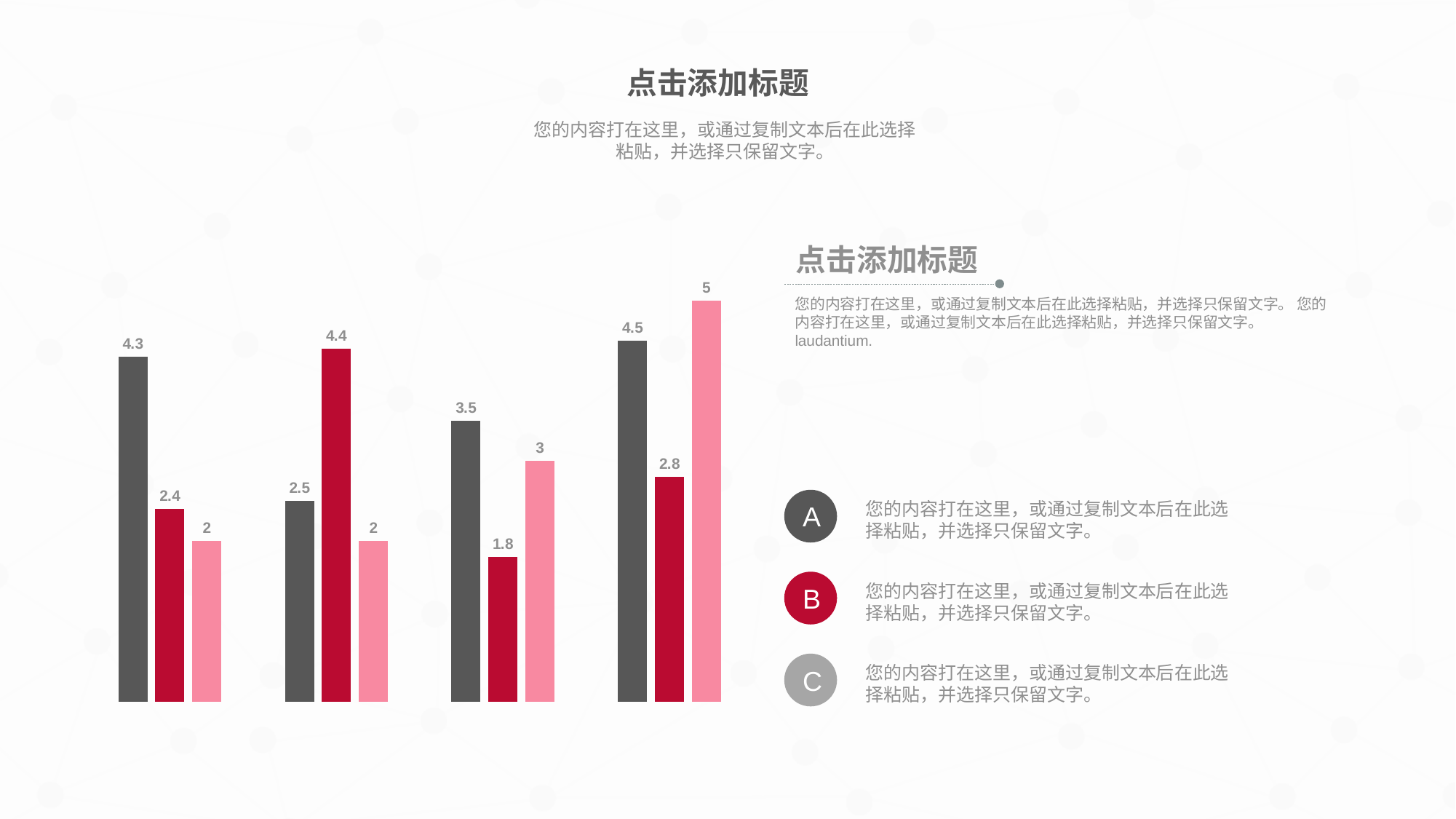

### Chart

| Category | Series 1 | Series 2 | Series 3 |
|---|---|---|---|
| Category 1 | 4.3 | 2.4 | 2.0 |
| Category 2 | 2.5 | 4.4 | 2.0 |
| Category 3 | 3.5 | 1.8 | 3.0 |
| Category 4 | 4.5 | 2.8 | 5.0 |
点击添加标题
您的内容打在这里，或通过复制文本后在此选择粘贴，并选择只保留文字。 您的内容打在这里，或通过复制文本后在此选择粘贴，并选择只保留文字。 laudantium.
A
您的内容打在这里，或通过复制文本后在此选择粘贴，并选择只保留文字。
B
您的内容打在这里，或通过复制文本后在此选择粘贴，并选择只保留文字。
C
您的内容打在这里，或通过复制文本后在此选择粘贴，并选择只保留文字。